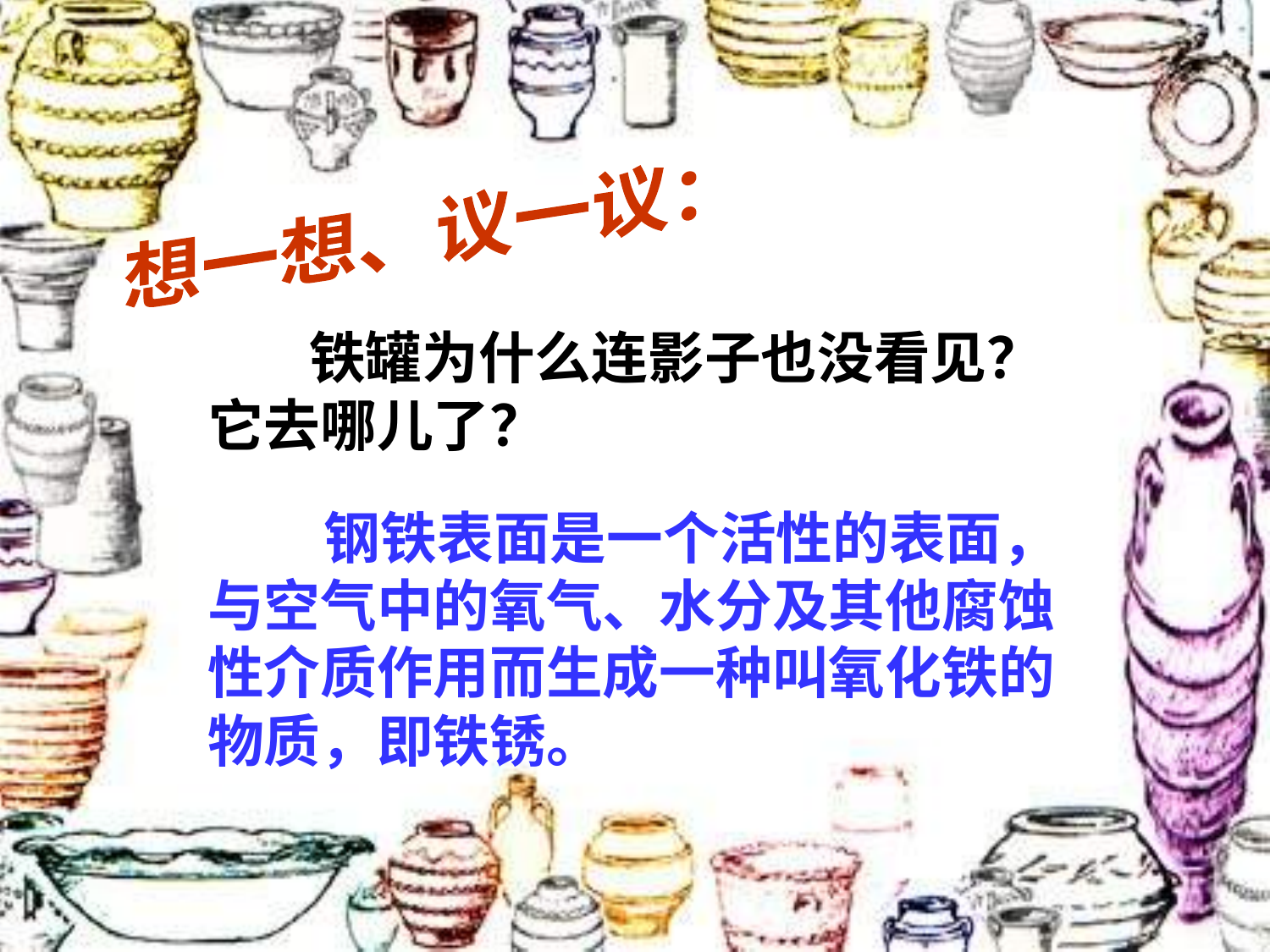

想一想、议一议：

        铁罐为什么连影子也没看见？它去哪儿了？

        钢铁表面是一个活性的表面，与空气中的氧气、水分及其他腐蚀性介质作用而生成一种叫氧化铁的物质，即铁锈。